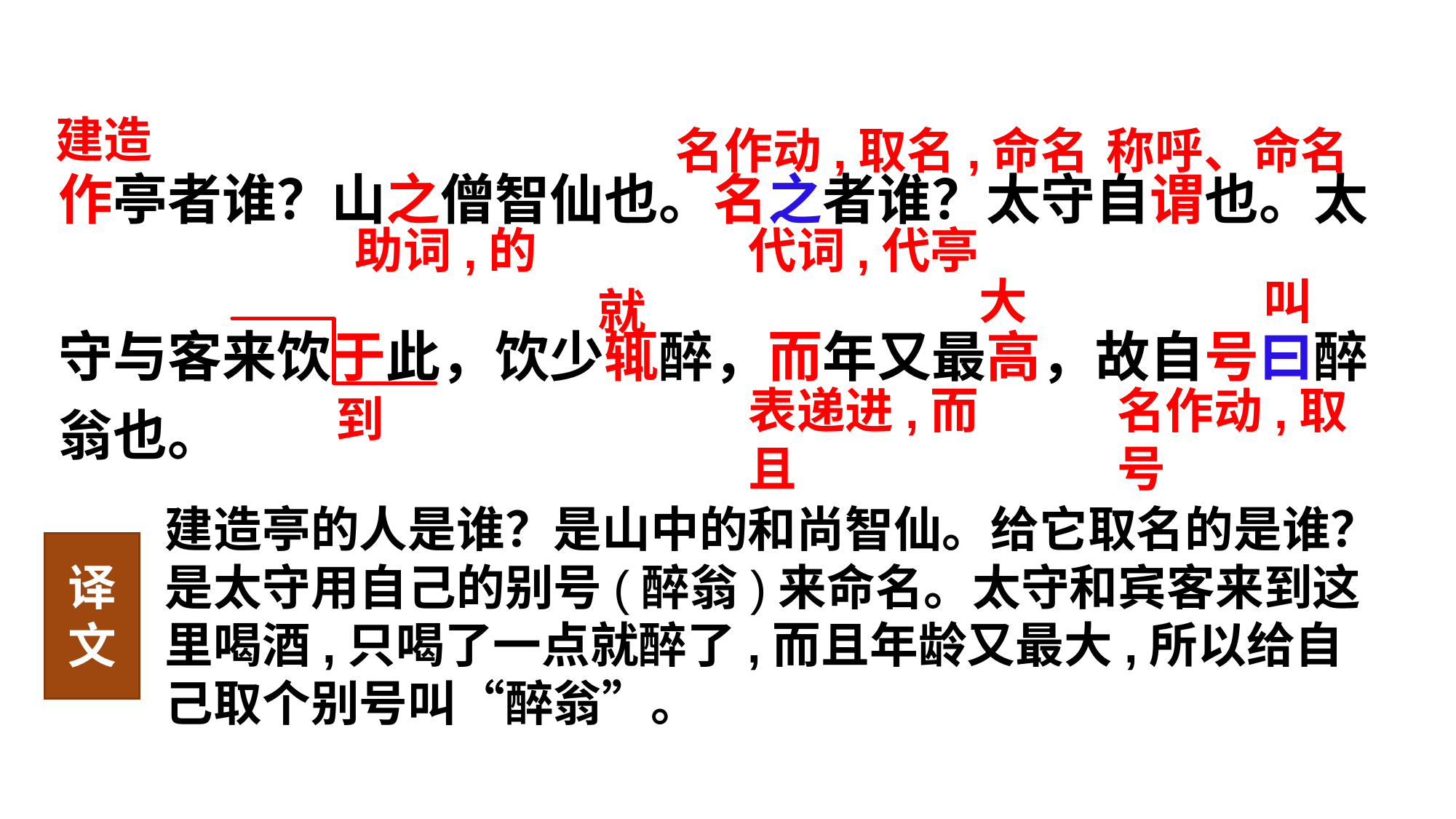

建造
名作动,取名,命名
称呼、命名
作亭者谁？山之僧智仙也。名之者谁？太守自谓也。太

守与客来饮于此，饮少辄醉，而年又最高，故自号曰醉
翁也。
助词,的
代词,代亭
大
叫
就
表递进,而且
名作动,取号
到
建造亭的人是谁？是山中的和尚智仙。给它取名的是谁？是太守用自己的别号(醉翁)来命名。太守和宾客来到这里喝酒,只喝了一点就醉了,而且年龄又最大,所以给自己取个别号叫“醉翁”。

译文